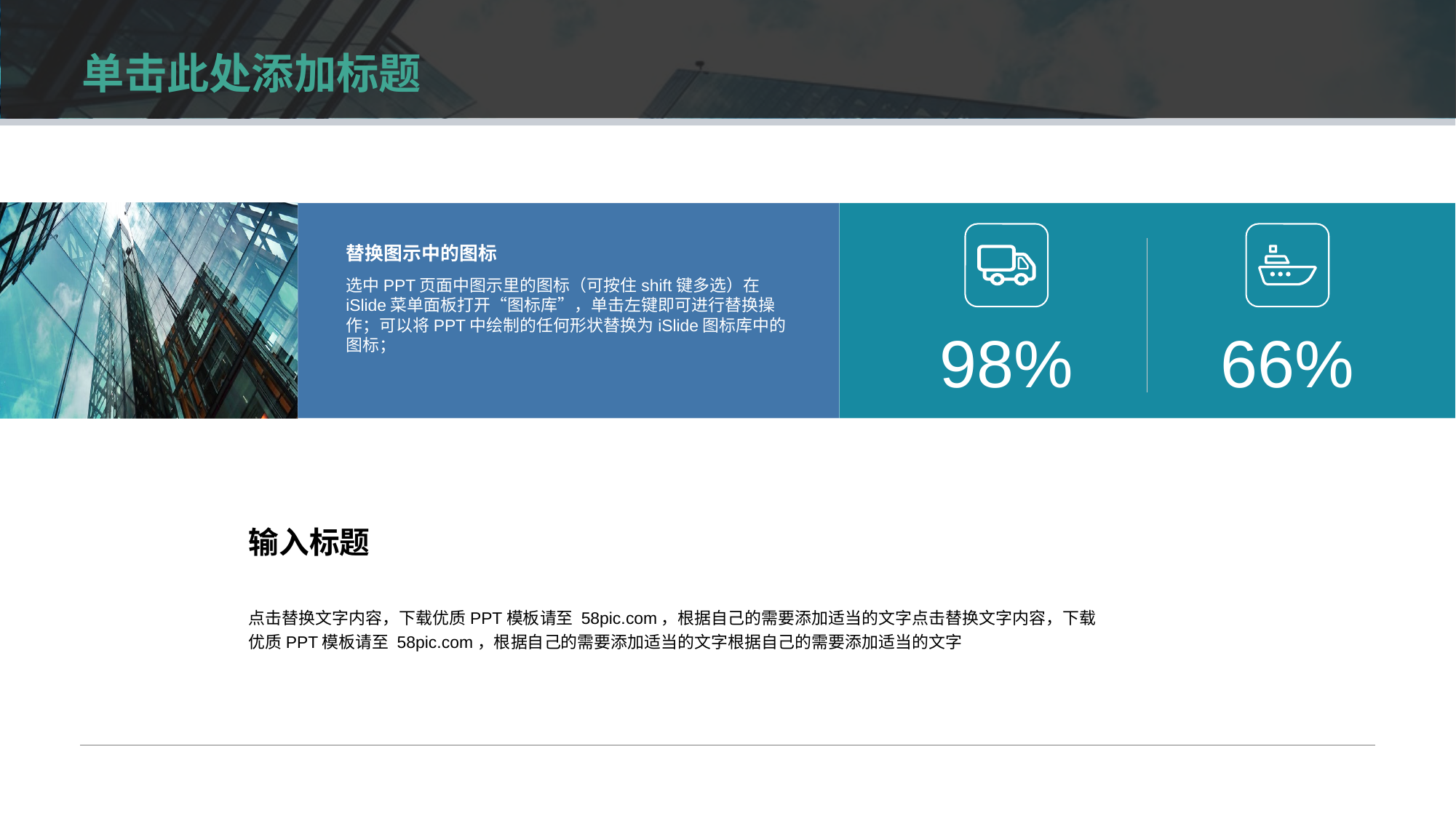

98%

66%
替换图示中的图标
选中PPT页面中图示里的图标（可按住shift键多选）在iSlide菜单面板打开“图标库”，单击左键即可进行替换操作；可以将PPT中绘制的任何形状替换为iSlide图标库中的图标；
输入标题
点击替换文字内容，下载优质PPT模板请至 58pic.com，根据自己的需要添加适当的文字点击替换文字内容，下载优质PPT模板请至 58pic.com，根据自己的需要添加适当的文字根据自己的需要添加适当的文字